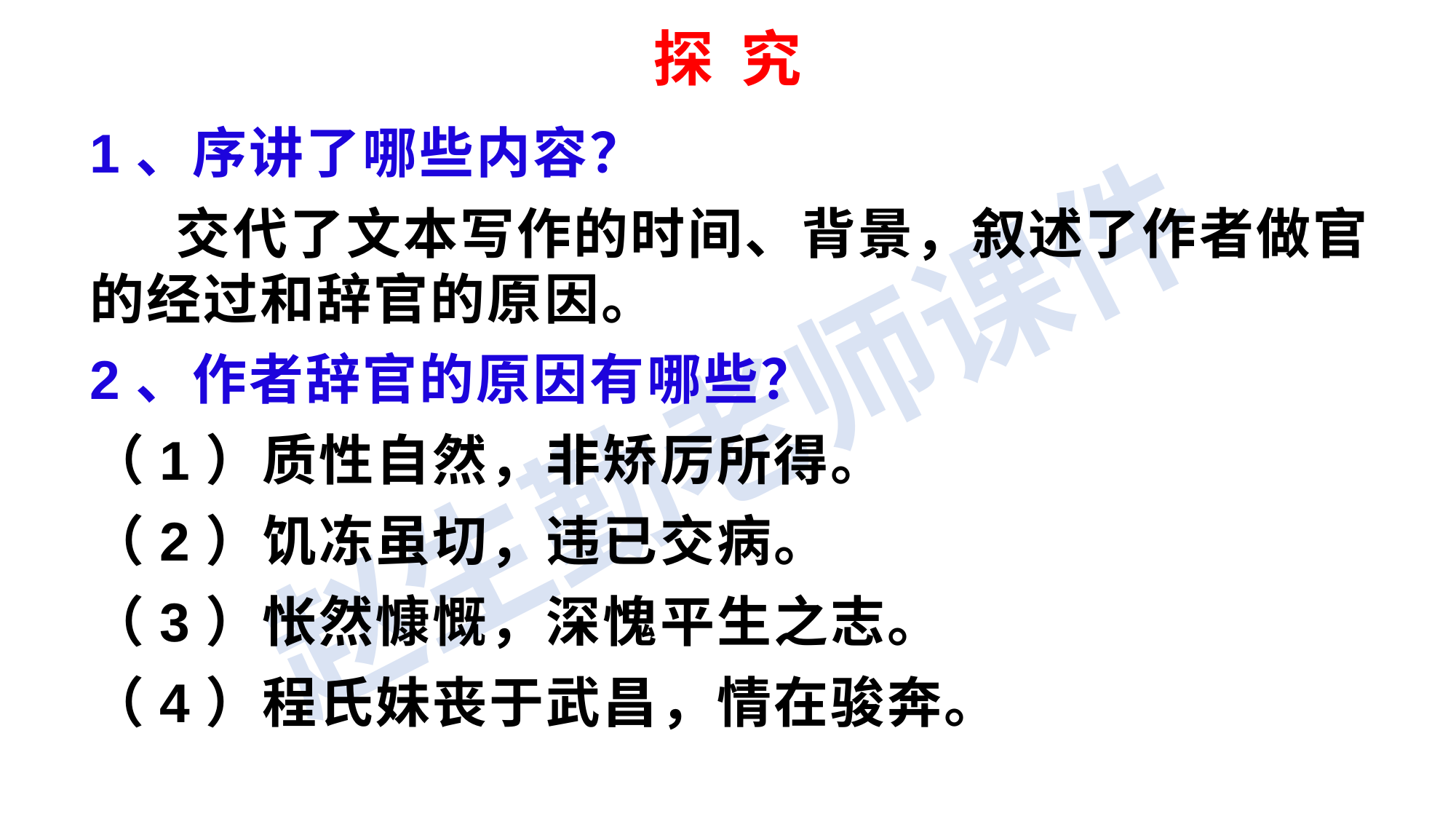

探  究
1、序讲了哪些内容？
     交代了文本写作的时间、背景，叙述了作者做官的经过和辞官的原因。
2、作者辞官的原因有哪些？
（1）质性自然，非矫厉所得。
（2）饥冻虽切，违已交病。
（3）怅然慷慨，深愧平生之志。
（4）程氏妹丧于武昌，情在骏奔。